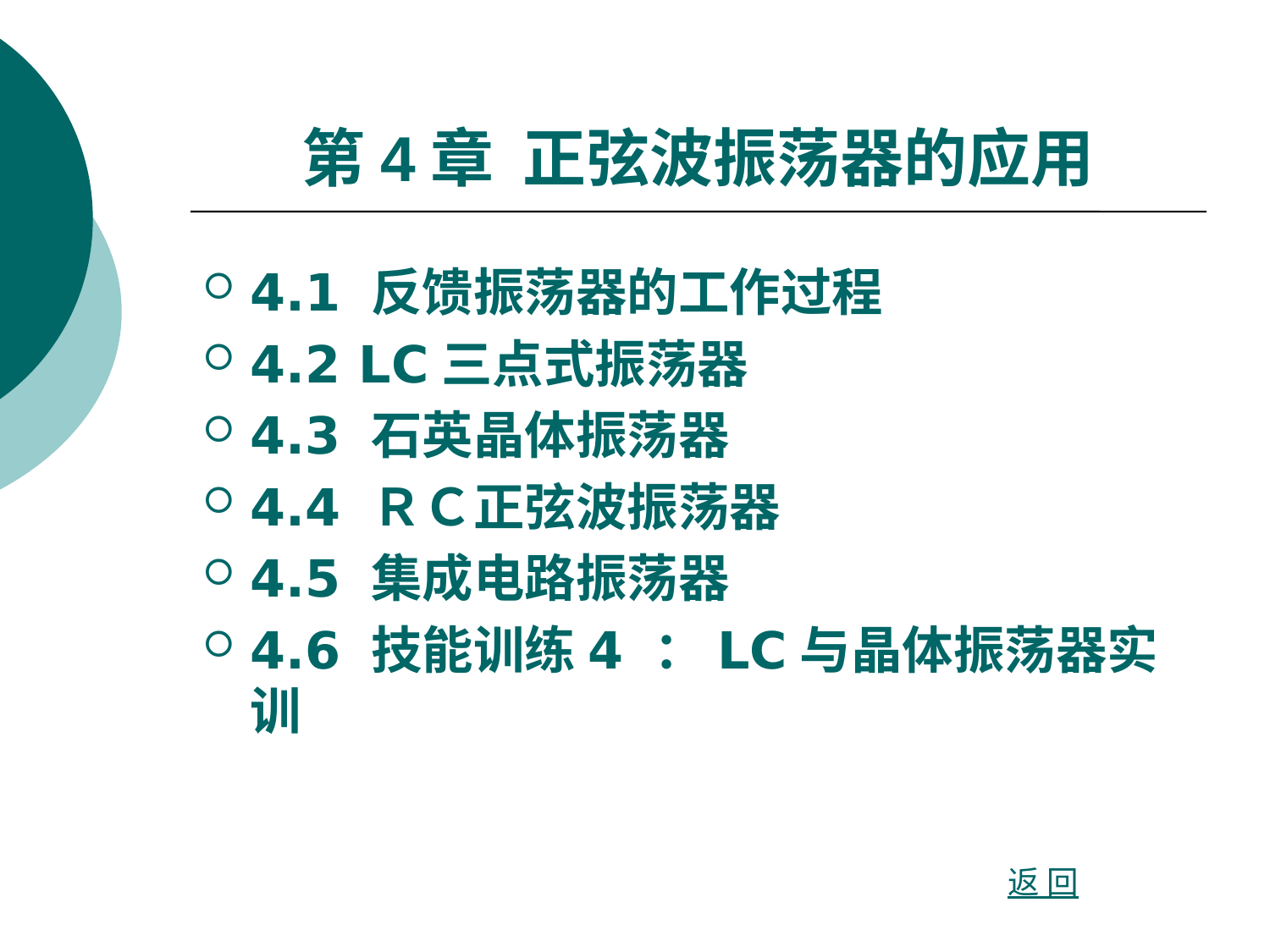

# 第4章  正弦波振荡器的应用
4.1 反馈振荡器的工作过程
4.2 LC三点式振荡器
4.3 石英晶体振荡器
4.4 ＲＣ正弦波振荡器
4.5 集成电路振荡器
4.6 技能训练4 ：LC与晶体振荡器实训

返 回